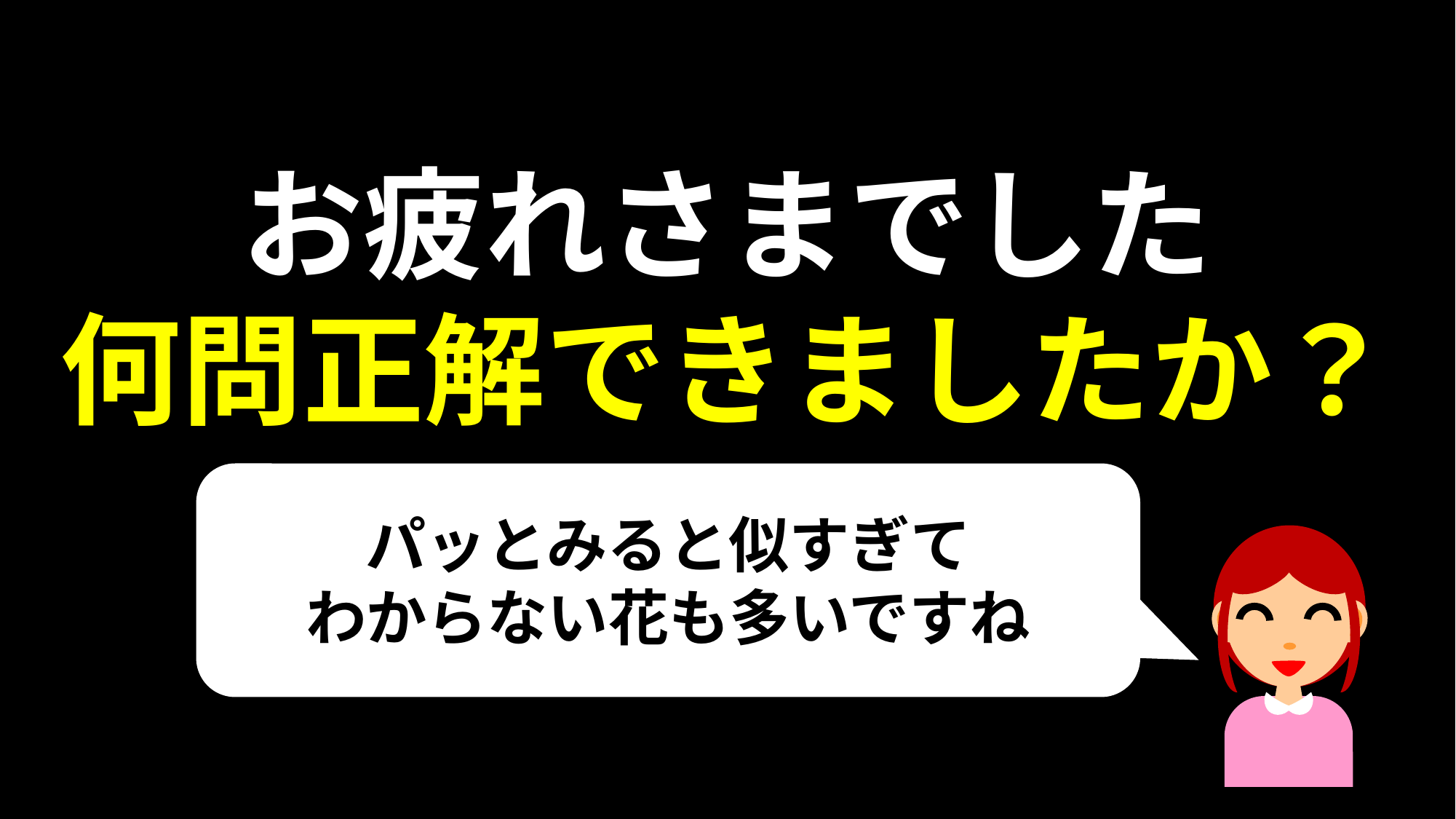

お疲れさまでした
何問正解できましたか？

パッとみると似すぎて
わからない花も多いですね